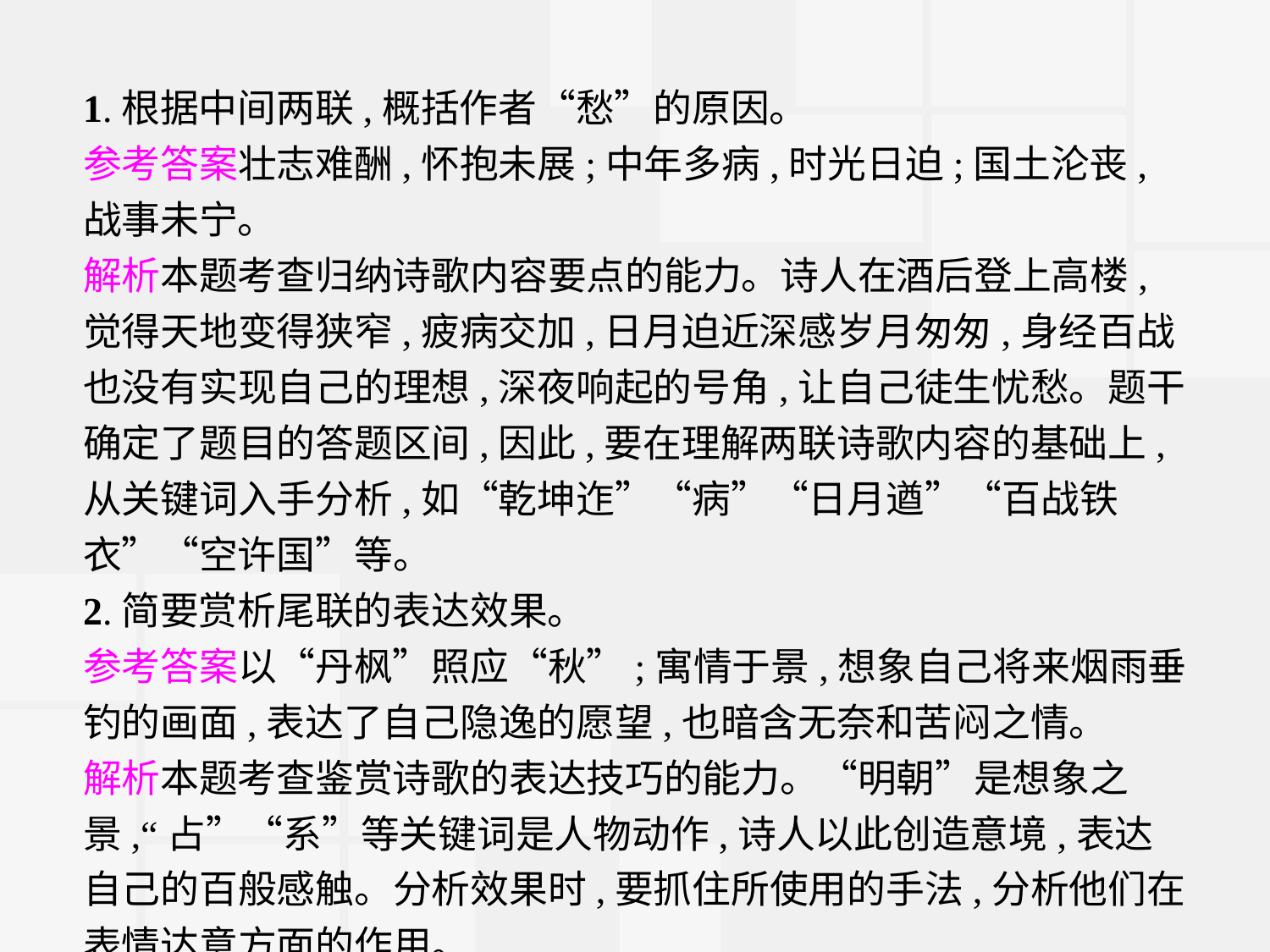

1.根据中间两联,概括作者“愁”的原因。
参考答案壮志难酬,怀抱未展;中年多病,时光日迫;国土沦丧,战事未宁。
解析本题考查归纳诗歌内容要点的能力。诗人在酒后登上高楼,觉得天地变得狭窄,疲病交加,日月迫近深感岁月匆匆,身经百战也没有实现自己的理想,深夜响起的号角,让自己徒生忧愁。题干确定了题目的答题区间,因此,要在理解两联诗歌内容的基础上,从关键词入手分析,如“乾坤迮”“病”“日月遒”“百战铁衣”“空许国”等。
2.简要赏析尾联的表达效果。
参考答案以“丹枫”照应“秋”;寓情于景,想象自己将来烟雨垂钓的画面,表达了自己隐逸的愿望,也暗含无奈和苦闷之情。
解析本题考查鉴赏诗歌的表达技巧的能力。“明朝”是想象之景,“占”“系”等关键词是人物动作,诗人以此创造意境,表达自己的百般感触。分析效果时,要抓住所使用的手法,分析他们在表情达意方面的作用。